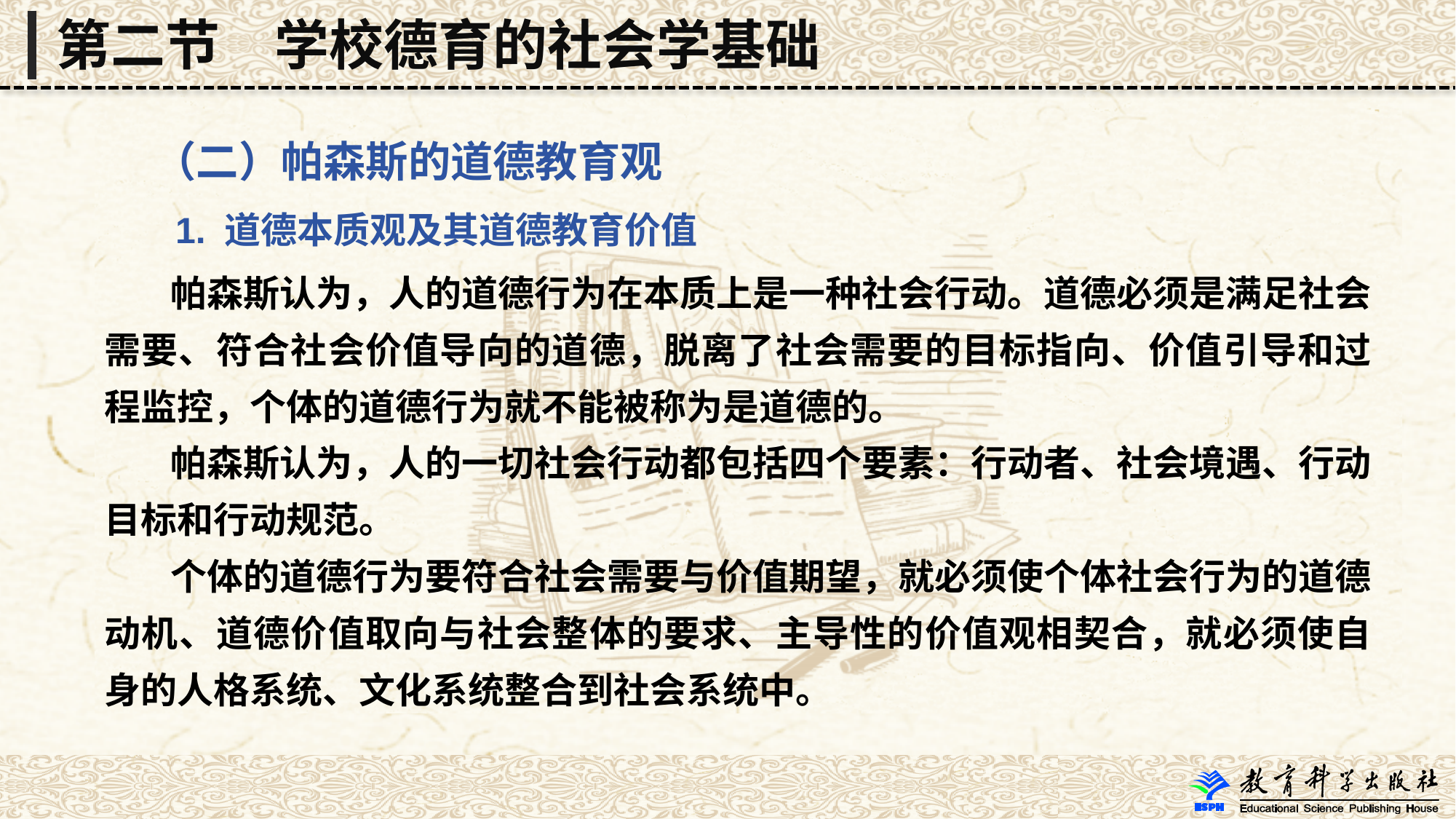

第二节　学校德育的社会学基础
     （二）帕森斯的道德教育观
      1. 道德本质观及其道德教育价值

       帕森斯认为，人的道德行为在本质上是一种社会行动。道德必须是满足社会需要、符合社会价值导向的道德，脱离了社会需要的目标指向、价值引导和过程监控，个体的道德行为就不能被称为是道德的。
       帕森斯认为，人的一切社会行动都包括四个要素：行动者、社会境遇、行动目标和行动规范。
       个体的道德行为要符合社会需要与价值期望，就必须使个体社会行为的道德动机、道德价值取向与社会整体的要求、主导性的价值观相契合，就必须使自身的人格系统、文化系统整合到社会系统中。